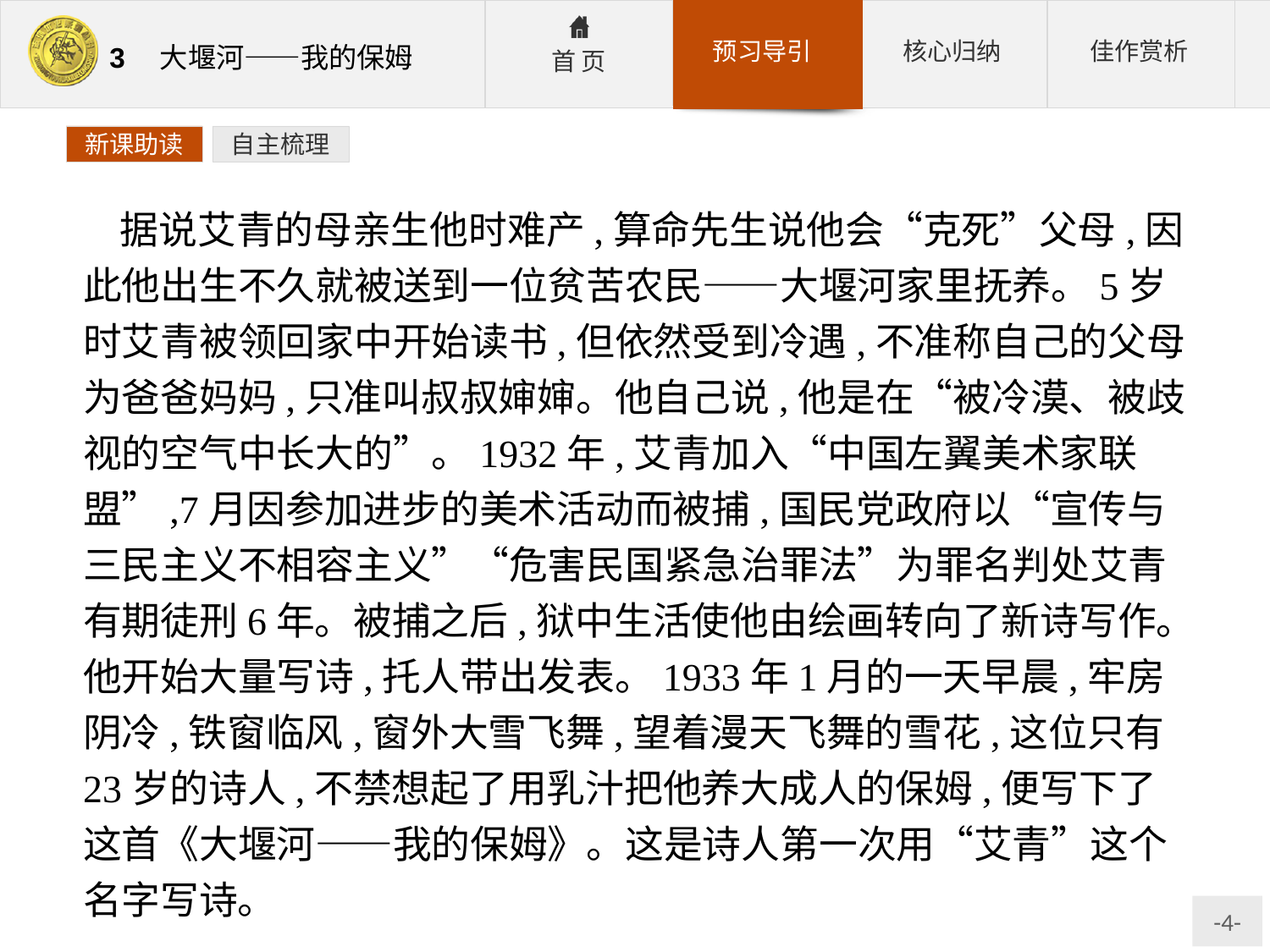

新课助读
自主梳理
据说艾青的母亲生他时难产,算命先生说他会“克死”父母,因此他出生不久就被送到一位贫苦农民——大堰河家里抚养。5岁时艾青被领回家中开始读书,但依然受到冷遇,不准称自己的父母为爸爸妈妈,只准叫叔叔婶婶。他自己说,他是在“被冷漠、被歧视的空气中长大的”。1932年,艾青加入“中国左翼美术家联盟”,7月因参加进步的美术活动而被捕,国民党政府以“宣传与三民主义不相容主义”“危害民国紧急治罪法”为罪名判处艾青有期徒刑6年。被捕之后,狱中生活使他由绘画转向了新诗写作。他开始大量写诗,托人带出发表。1933年1月的一天早晨,牢房阴冷,铁窗临风,窗外大雪飞舞,望着漫天飞舞的雪花,这位只有23岁的诗人,不禁想起了用乳汁把他养大成人的保姆,便写下了这首《大堰河——我的保姆》。这是诗人第一次用“艾青”这个名字写诗。